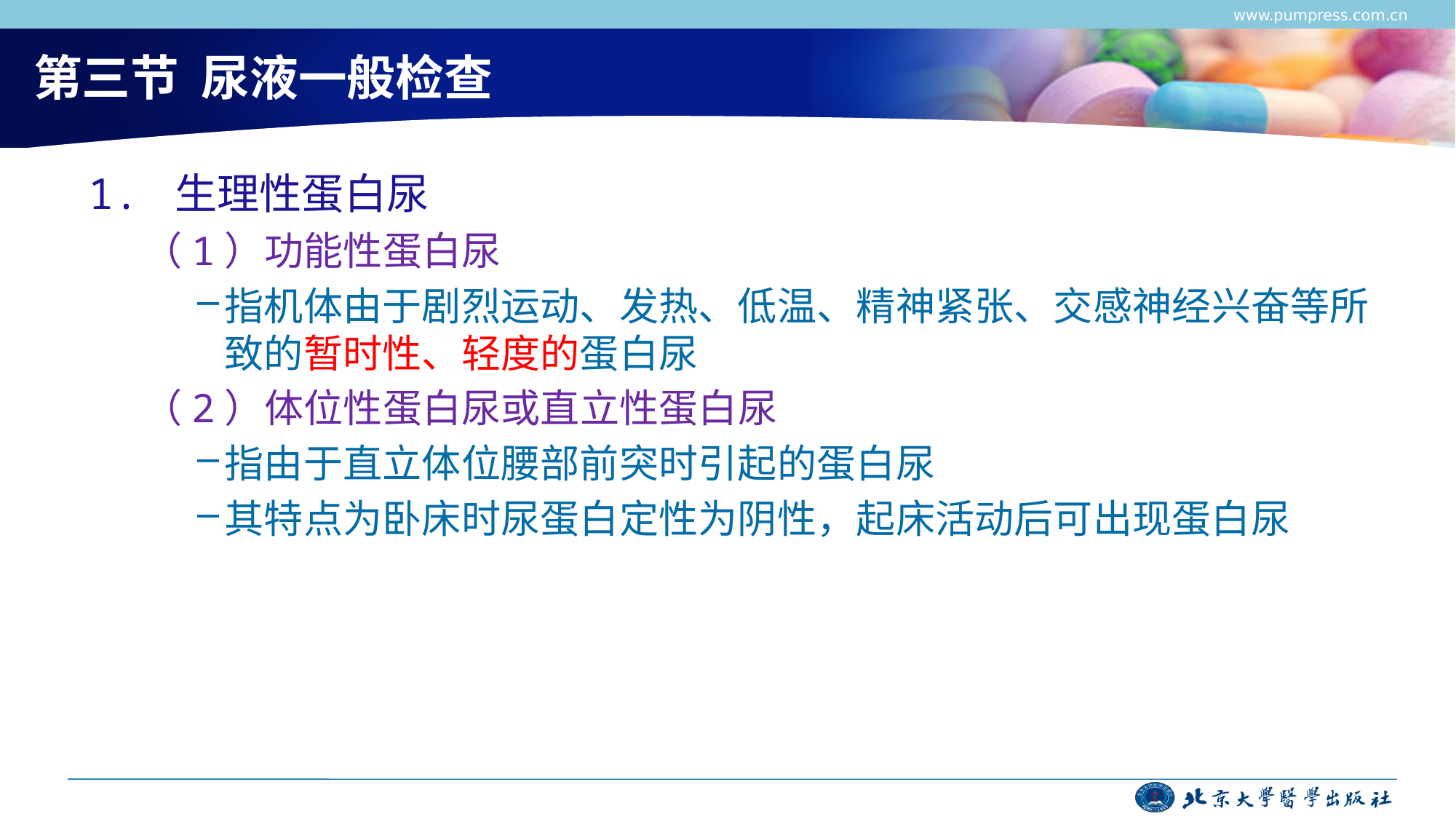

www.pumpress.com.cn
# 第三节  尿液一般检查
1. 生理性蛋白尿
（1）功能性蛋白尿
指机体由于剧烈运动、发热、低温、精神紧张、交感神经兴奋等所致的暂时性、轻度的蛋白尿
（2）体位性蛋白尿或直立性蛋白尿
指由于直立体位腰部前突时引起的蛋白尿
其特点为卧床时尿蛋白定性为阴性，起床活动后可出现蛋白尿